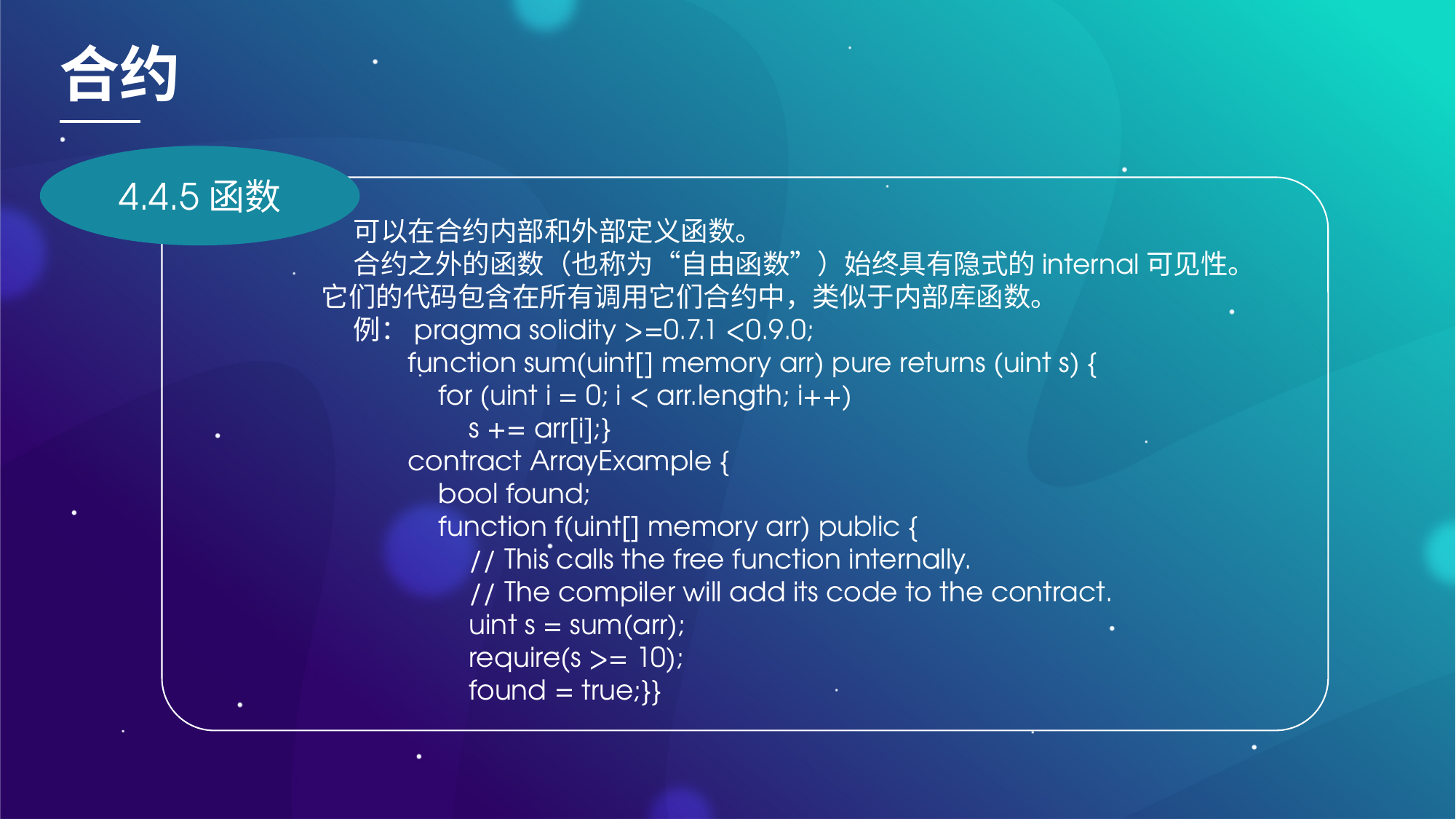

合约
4.4.5函数

可以在合约内部和外部定义函数。
合约之外的函数（也称为“自由函数”）始终具有隐式的internal可见性。它们的代码包含在所有调用它们合约中，类似于内部库函数。
例：pragma solidity >=0.7.1 <0.9.0;
function sum(uint[] memory arr) pure returns (uint s) {
    for (uint i = 0; i < arr.length; i++)
        s += arr[i];}
contract ArrayExample {
    bool found;
    function f(uint[] memory arr) public {
        // This calls the free function internally.
        // The compiler will add its code to the contract.
        uint s = sum(arr);
        require(s >= 10);
        found = true;}}